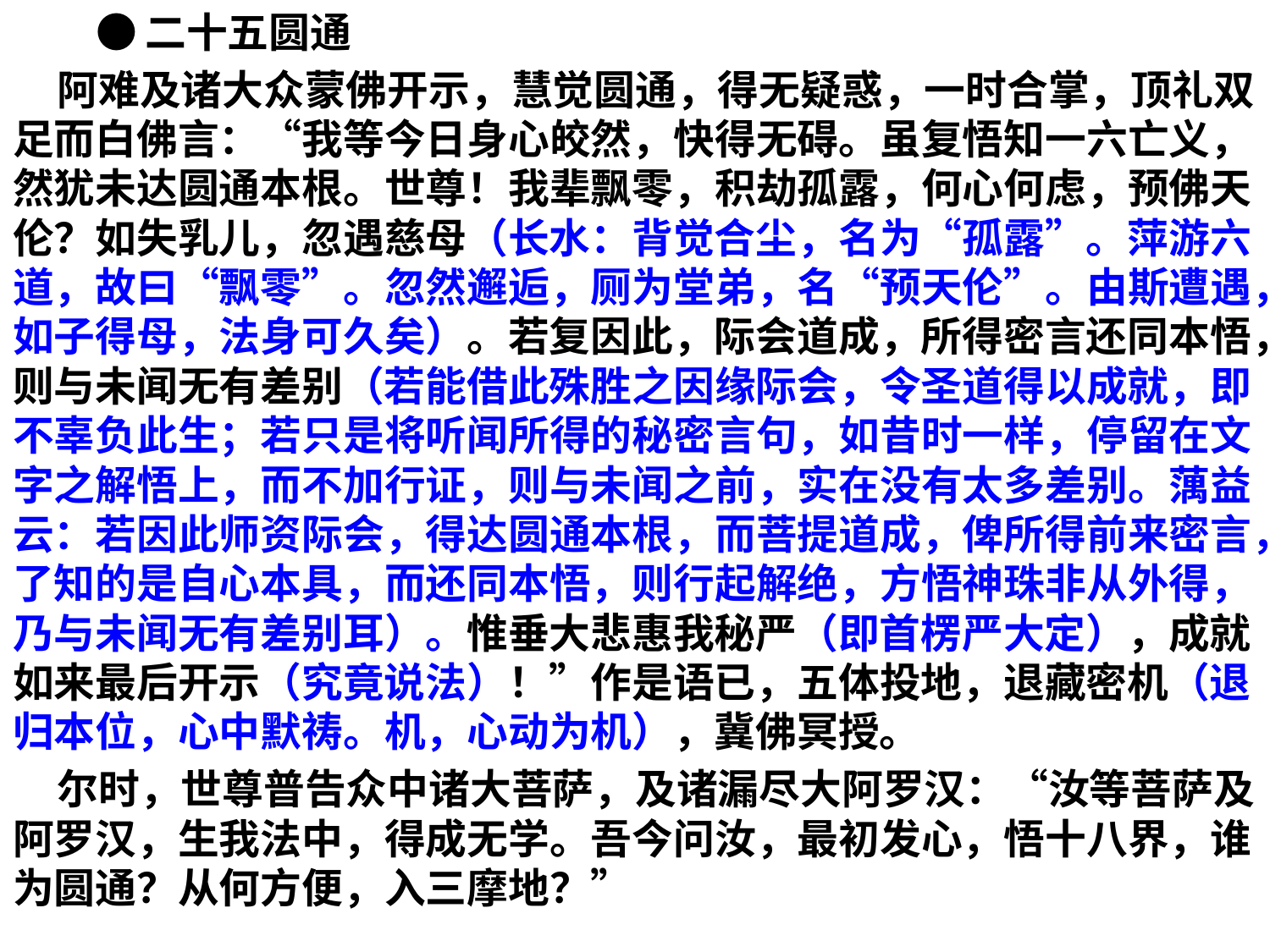

●二十五圆通
    阿难及诸大众蒙佛开示，慧觉圆通，得无疑惑，一时合掌，顶礼双足而白佛言：“我等今日身心皎然，快得无碍。虽复悟知一六亡义，然犹未达圆通本根。世尊！我辈飘零，积劫孤露，何心何虑，预佛天伦？如失乳儿，忽遇慈母（长水：背觉合尘，名为“孤露”。萍游六道，故曰“飘零”。忽然邂逅，厕为堂弟，名“预天伦”。由斯遭遇，如子得母，法身可久矣）。若复因此，际会道成，所得密言还同本悟，则与未闻无有差别（若能借此殊胜之因缘际会，令圣道得以成就，即不辜负此生；若只是将听闻所得的秘密言句，如昔时一样，停留在文字之解悟上，而不加行证，则与未闻之前，实在没有太多差别。蕅益云：若因此师资际会，得达圆通本根，而菩提道成，俾所得前来密言，了知的是自心本具，而还同本悟，则行起解绝，方悟神珠非从外得，乃与未闻无有差别耳）。惟垂大悲惠我秘严（即首楞严大定），成就如来最后开示（究竟说法）！”作是语已，五体投地，退藏密机（退归本位，心中默祷。机，心动为机），冀佛冥授。
    尔时，世尊普告众中诸大菩萨，及诸漏尽大阿罗汉：“汝等菩萨及阿罗汉，生我法中，得成无学。吾今问汝，最初发心，悟十八界，谁为圆通？从何方便，入三摩地？”